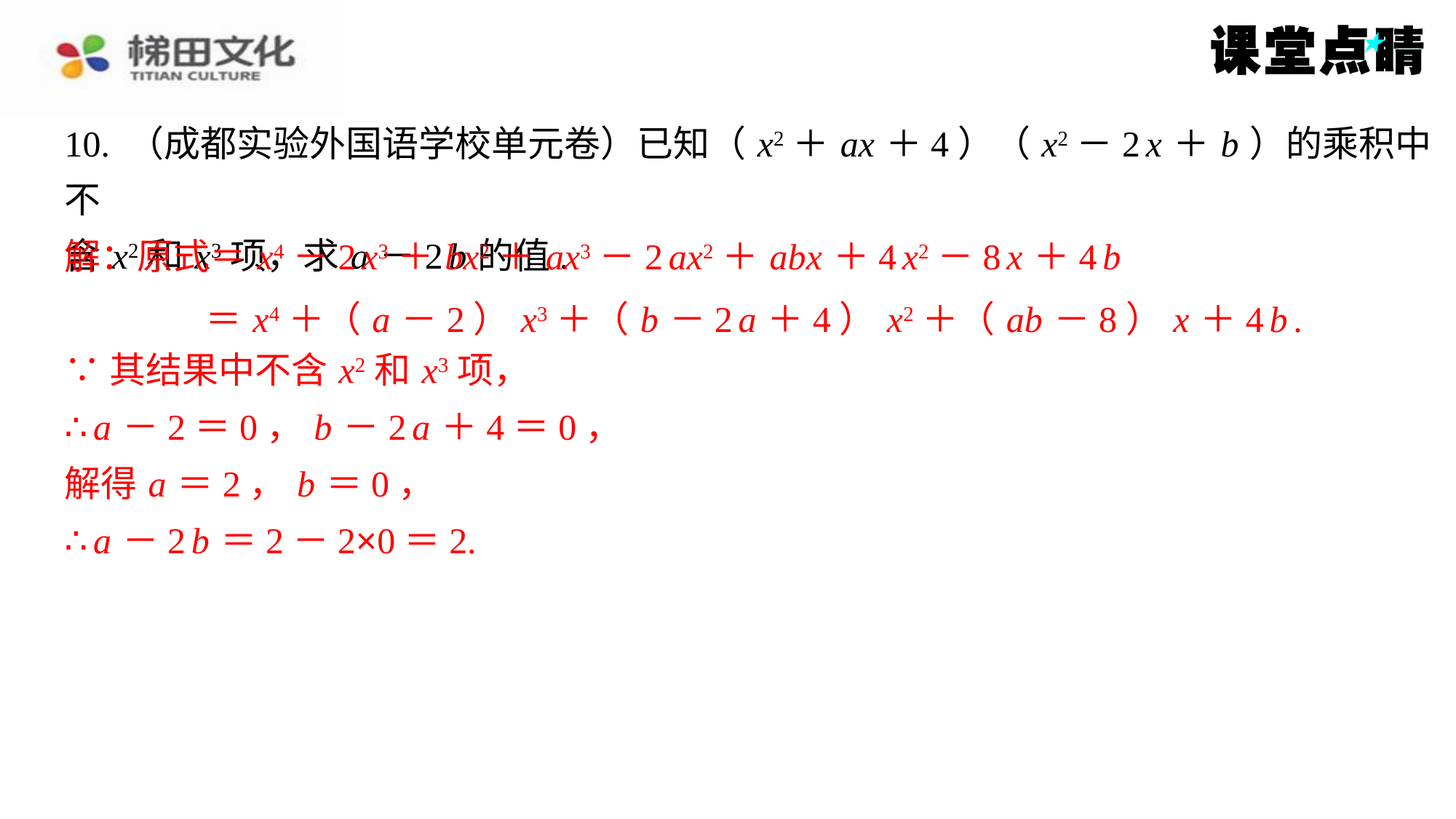

10. （成都实验外国语学校单元卷）已知（ x2＋ ax ＋4）（ x2－2 x ＋ b ）的乘积中不
含 x2和 x3项，求 a －2 b 的值.
解：原式＝ x4－2 x3＋ bx2＋ ax3－2 ax2＋ abx ＋4 x2－8 x ＋4 b
＝ x4＋（ a －2） x3＋（ b －2 a ＋4） x2＋（ ab －8） x ＋4 b .
∵其结果中不含 x2和 x3项，
∴ a －2＝0， b －2 a ＋4＝0，
解得 a ＝2， b ＝0，
∴ a －2 b ＝2－2×0＝2.
解：原式＝ x4－2 x3＋ bx2＋ ax3－2 ax2＋ abx ＋4 x2－8 x ＋4 b
＝ x4＋（ a －2） x3＋（ b －2 a ＋4） x2＋（ ab －8） x ＋4 b .
∵其结果中不含 x2和 x3项，
∴ a －2＝0， b －2 a ＋4＝0，
解得 a ＝2， b ＝0，
∴ a －2 b ＝2－2×0＝2.